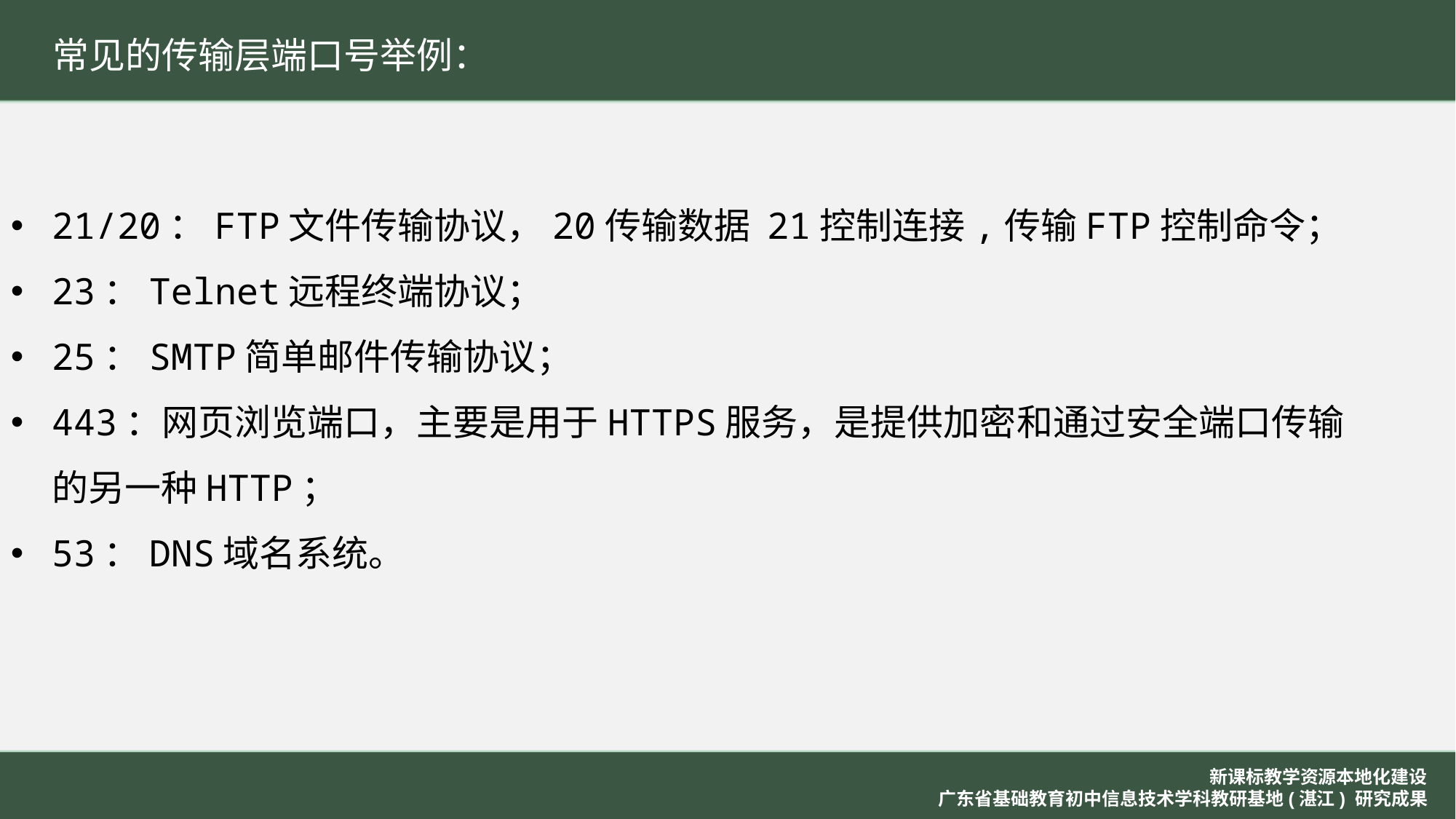

常见的传输层端口号举例：
21/20：FTP文件传输协议，20传输数据 21控制连接,传输FTP控制命令；
23：Telnet远程终端协议；
25：SMTP简单邮件传输协议；
443：网页浏览端口，主要是用于HTTPS服务，是提供加密和通过安全端口传输的另一种HTTP；
53：DNS域名系统。